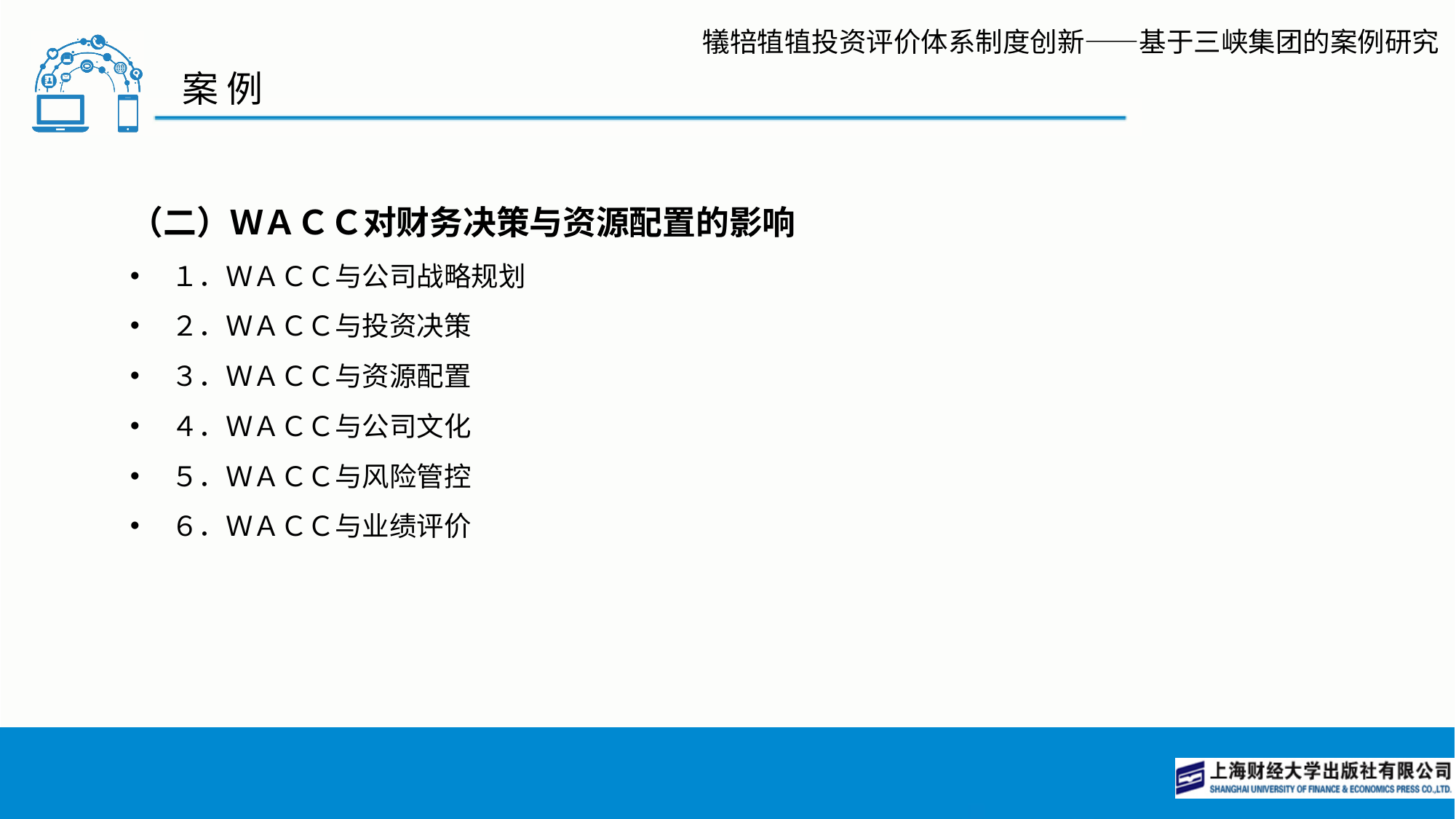

犠犃犆犆投资评价体系制度创新——基于三峡集团的案例研究
# 案 例
（二）ＷＡＣＣ对财务决策与资源配置的影响
１．ＷＡＣＣ与公司战略规划
２．ＷＡＣＣ与投资决策
３．ＷＡＣＣ与资源配置
４．ＷＡＣＣ与公司文化
５．ＷＡＣＣ与风险管控
６．ＷＡＣＣ与业绩评价